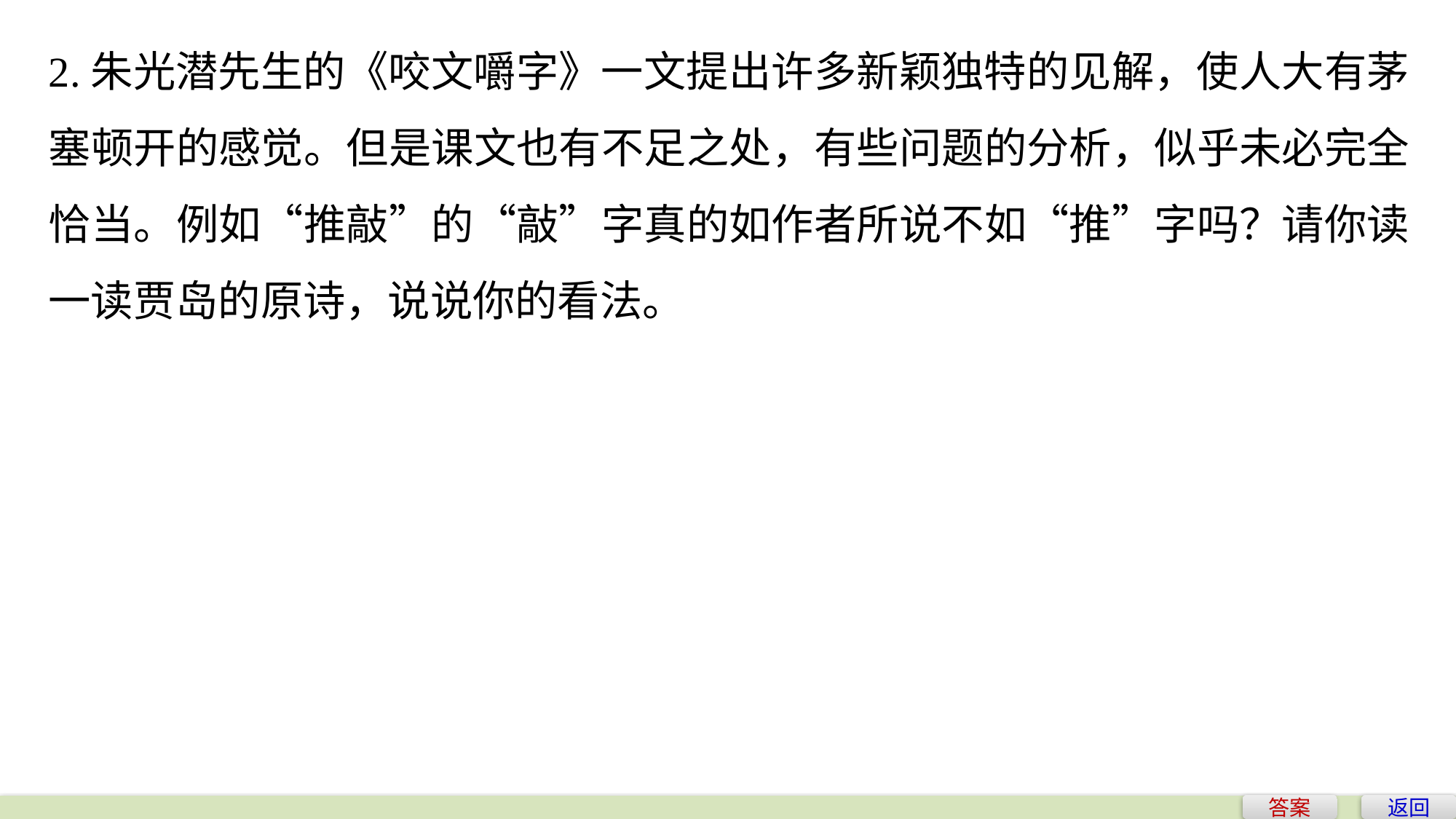

2.朱光潜先生的《咬文嚼字》一文提出许多新颖独特的见解，使人大有茅塞顿开的感觉。但是课文也有不足之处，有些问题的分析，似乎未必完全恰当。例如“推敲”的“敲”字真的如作者所说不如“推”字吗？请你读一读贾岛的原诗，说说你的看法。
答案
返回